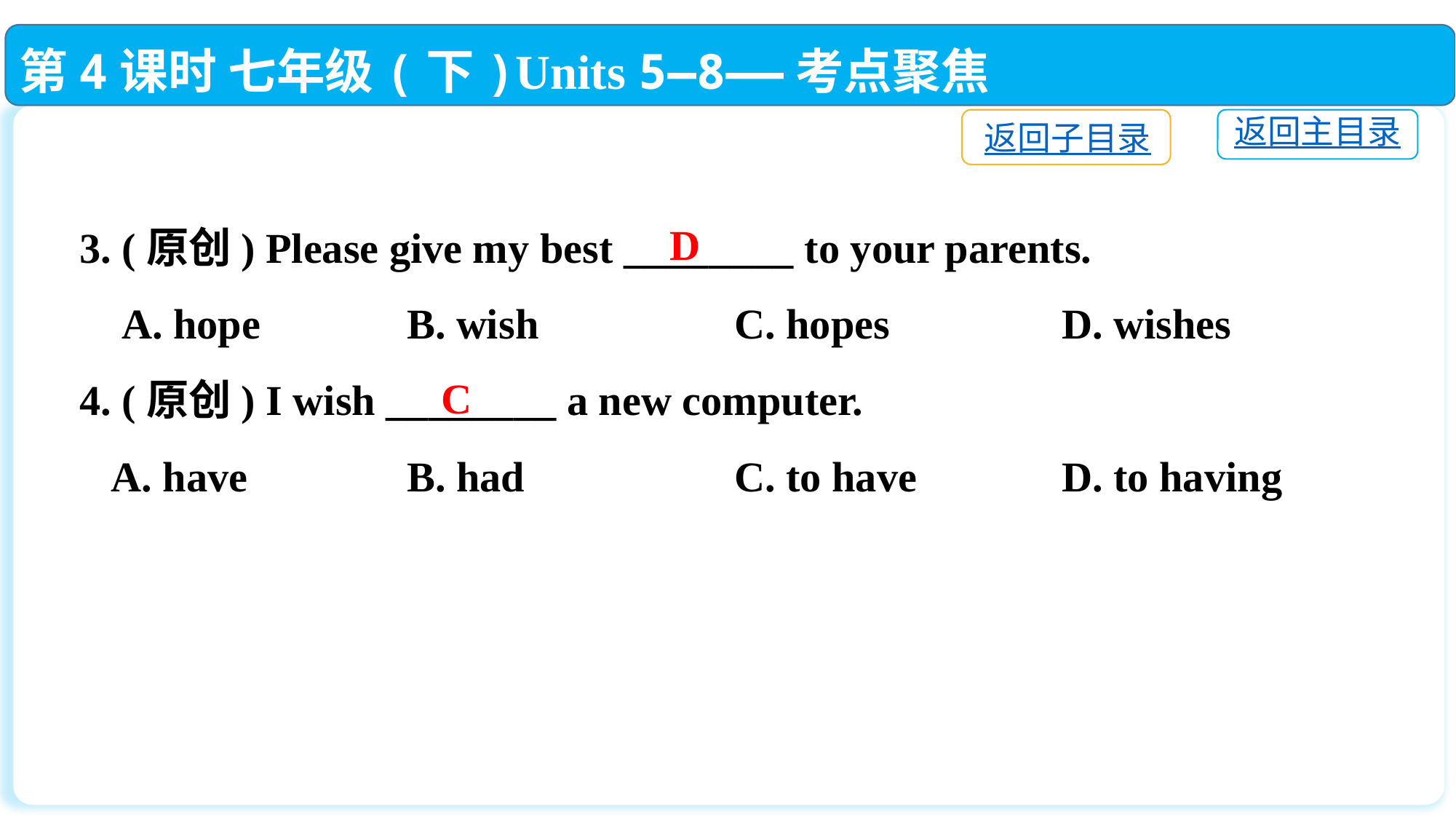

第4课时 七年级(下)Units 5—8——考点聚焦

返回子目录
返回主目录
3. (原创) Please give my best ________ to your parents.
    A. hope		B. wish		C. hopes		D. wishes
4. (原创) I wish ________ a new computer.
   A. have		B. had 		C. to have		D. to having
D
C